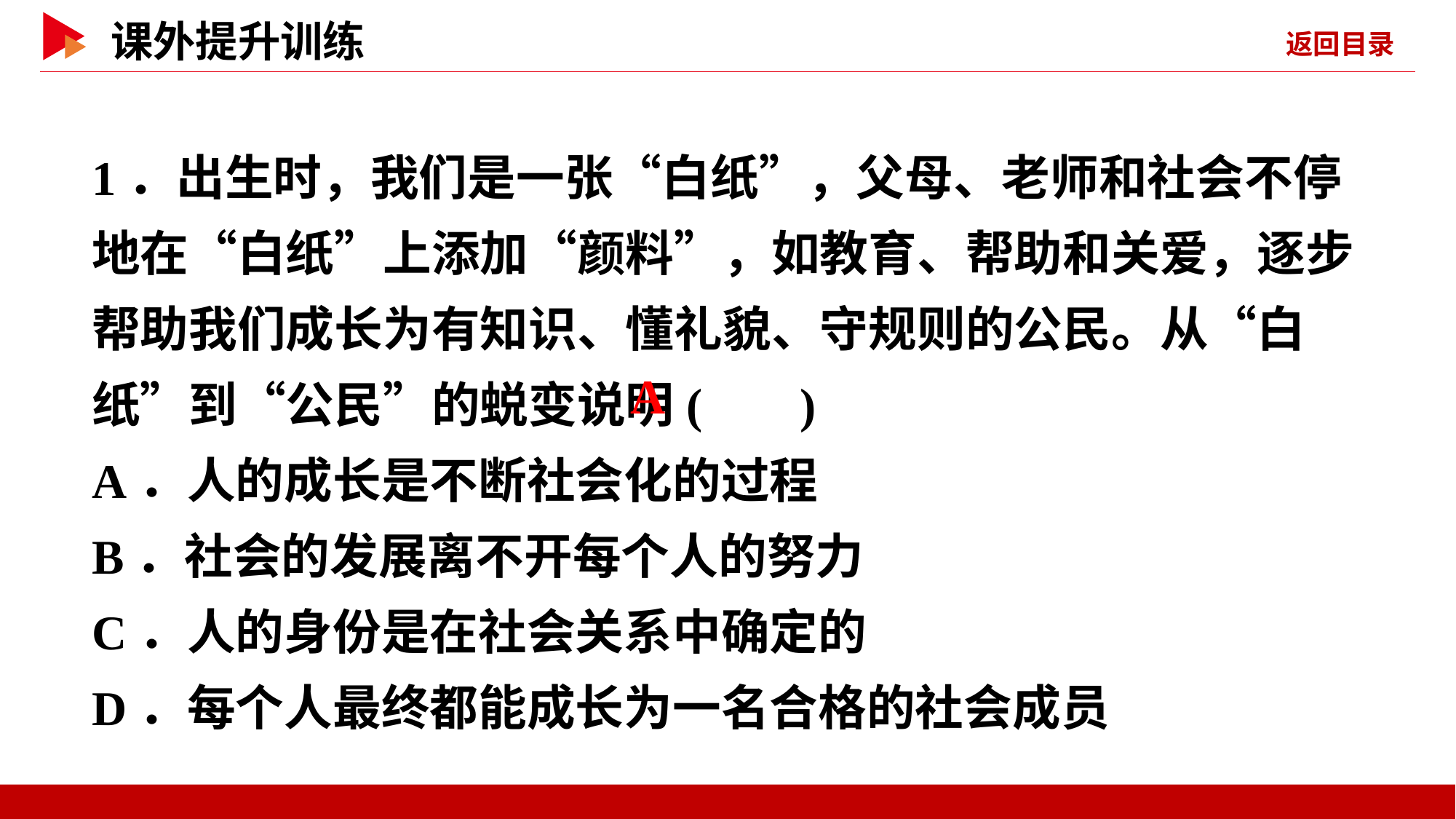

1．出生时，我们是一张“白纸”，父母、老师和社会不停地在“白纸”上添加“颜料”，如教育、帮助和关爱，逐步帮助我们成长为有知识、懂礼貌、守规则的公民。从“白纸”到“公民”的蜕变说明(        )
A．人的成长是不断社会化的过程
B．社会的发展离不开每个人的努力
C．人的身份是在社会关系中确定的
D．每个人最终都能成长为一名合格的社会成员
   A